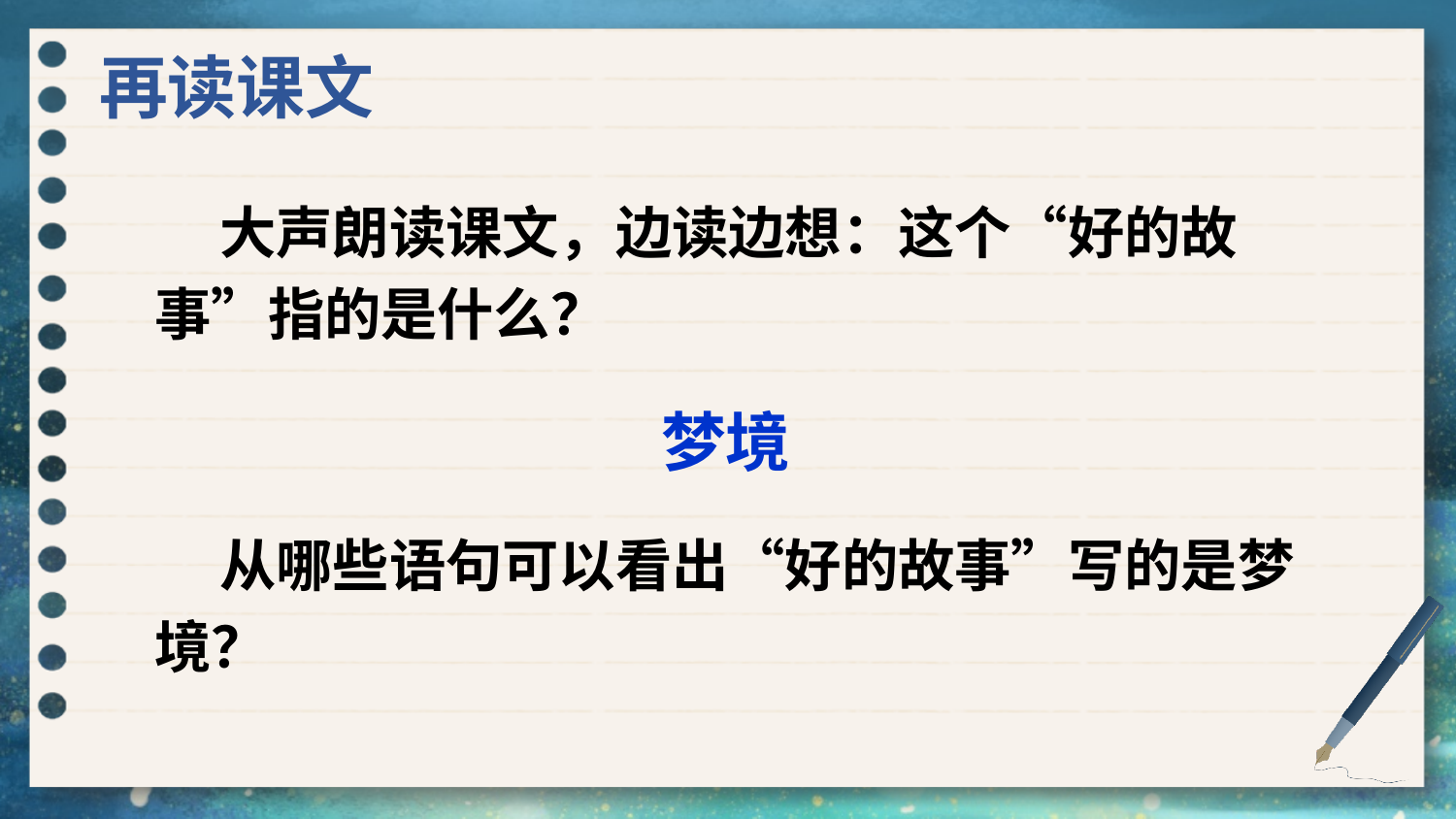

再读课文
    大声朗读课文，边读边想：这个“好的故事”指的是什么？
梦境
    从哪些语句可以看出“好的故事”写的是梦境？